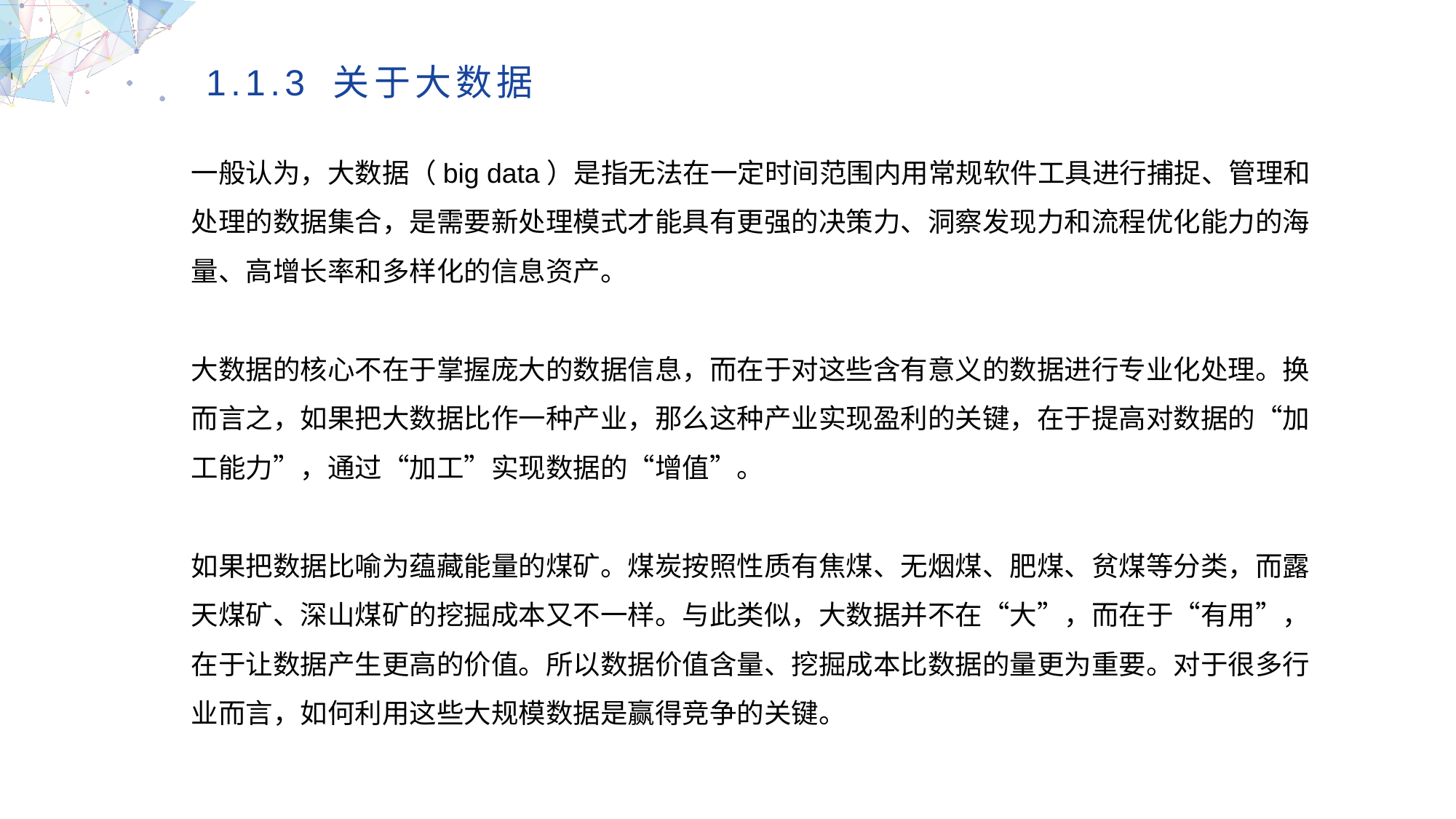

1.1.3 关于大数据
一般认为，大数据（big data）是指无法在一定时间范围内用常规软件工具进行捕捉、管理和处理的数据集合，是需要新处理模式才能具有更强的决策力、洞察发现力和流程优化能力的海量、高增长率和多样化的信息资产。

大数据的核心不在于掌握庞大的数据信息，而在于对这些含有意义的数据进行专业化处理。换而言之，如果把大数据比作一种产业，那么这种产业实现盈利的关键，在于提高对数据的“加工能力”，通过“加工”实现数据的“增值”。

如果把数据比喻为蕴藏能量的煤矿。煤炭按照性质有焦煤、无烟煤、肥煤、贫煤等分类，而露天煤矿、深山煤矿的挖掘成本又不一样。与此类似，大数据并不在“大”，而在于“有用”，在于让数据产生更高的价值。所以数据价值含量、挖掘成本比数据的量更为重要。对于很多行业而言，如何利用这些大规模数据是赢得竞争的关键。
MULTIPURPOSE PRESENTATION TEMPLATE | UNIQUE DESIGN
Welcome Message
Please replace text, click add relevant headline, modify the text content, also can copy your content to this directly. Please replace text, click add relevant headline, modify the text content, also can copy your content to this directly.